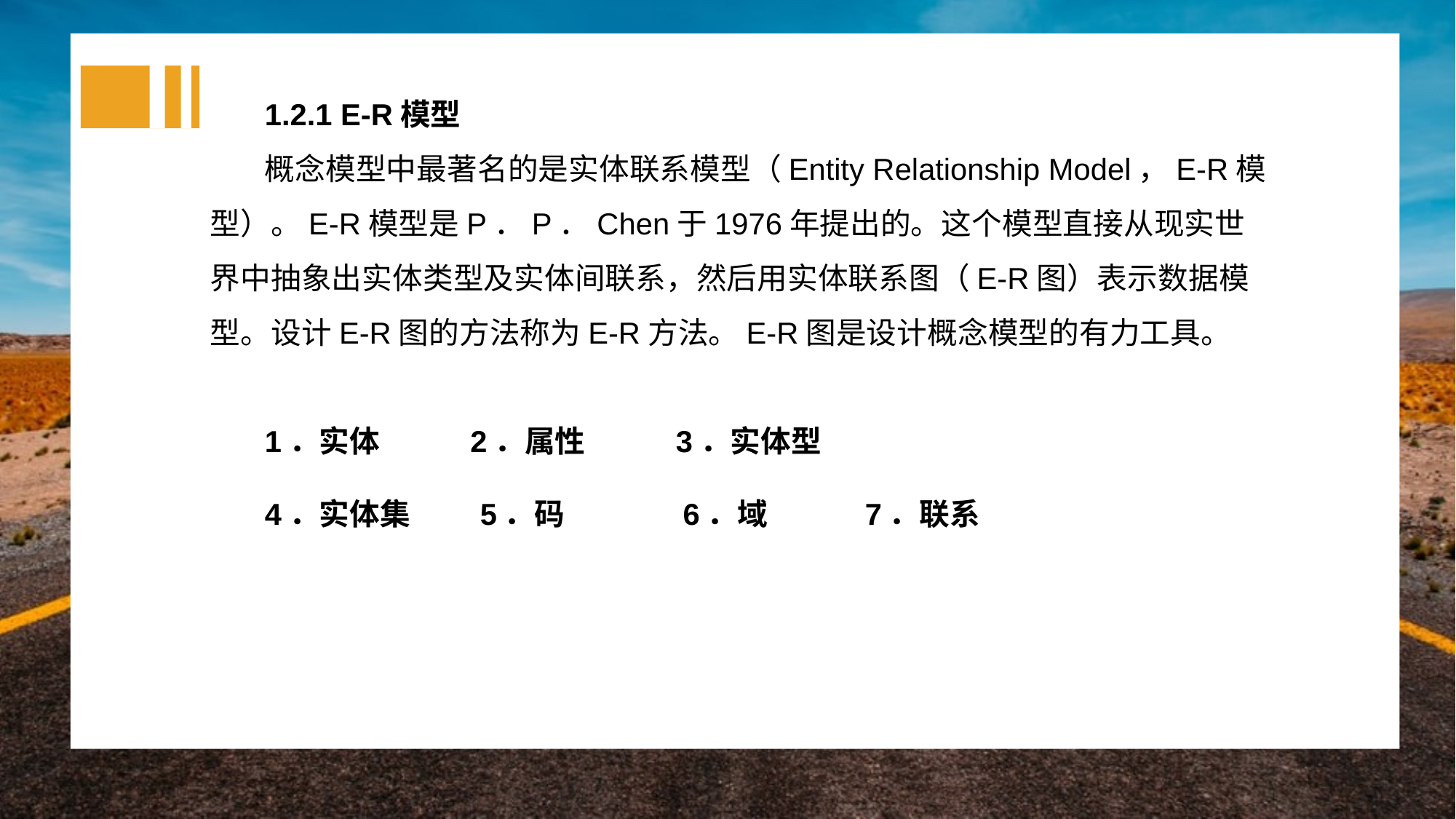

1.2.1 E-R模型
概念模型中最著名的是实体联系模型（Entity Relationship Model，E-R模型）。E-R模型是P．P．Chen于1976年提出的。这个模型直接从现实世界中抽象出实体类型及实体间联系，然后用实体联系图（E-R图）表示数据模型。设计E-R图的方法称为E-R方法。E-R图是设计概念模型的有力工具。
1．实体            2．属性            3．实体型
4．实体集         5．码                6．域             7．联系